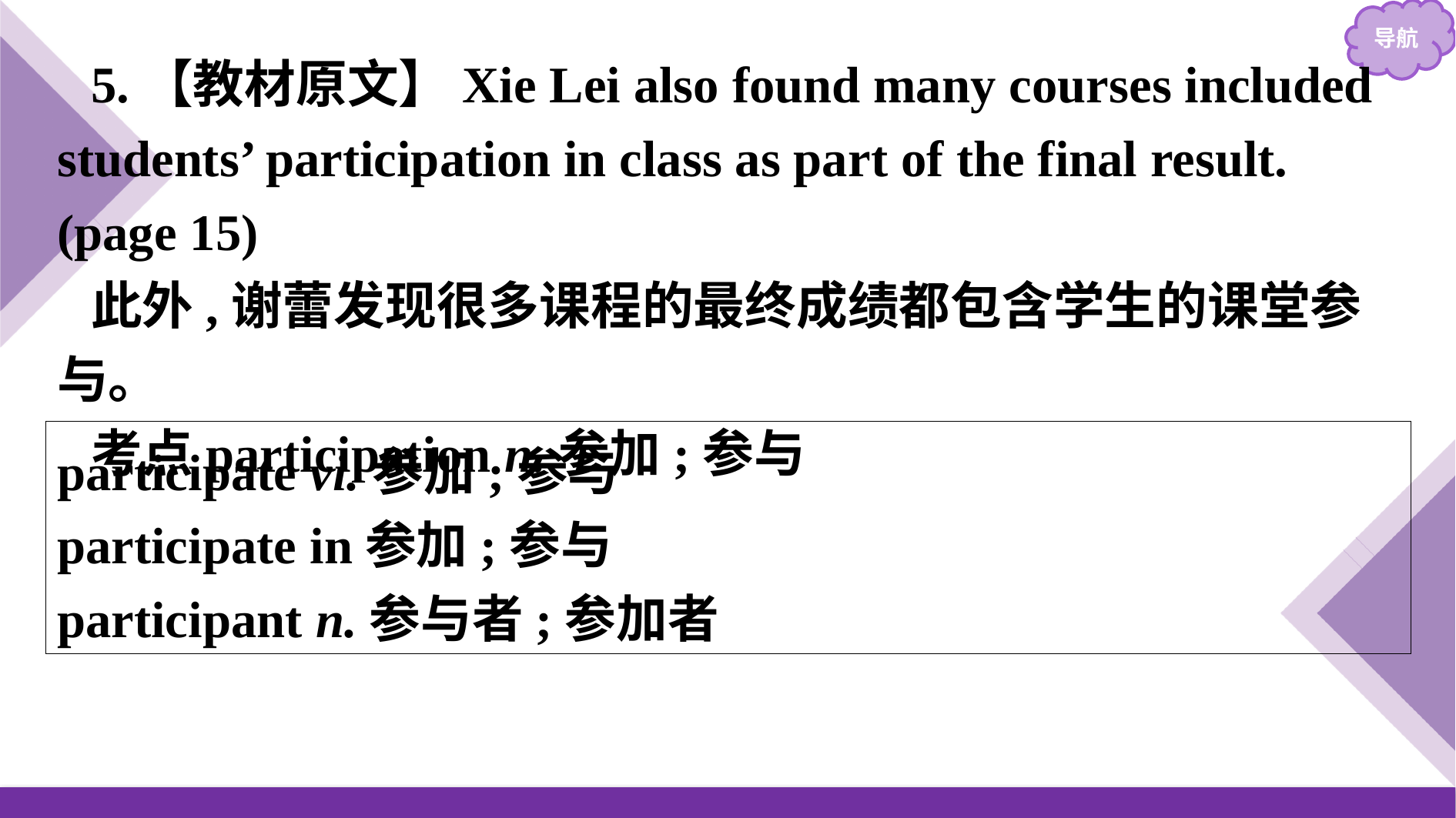

5.【教材原文】Xie Lei also found many courses included students’ participation in class as part of the final result.(page 15)
此外,谢蕾发现很多课程的最终成绩都包含学生的课堂参与。
考点participation n.参加;参与
participate vi.参加;参与
participate in参加;参与
participant n.参与者;参加者